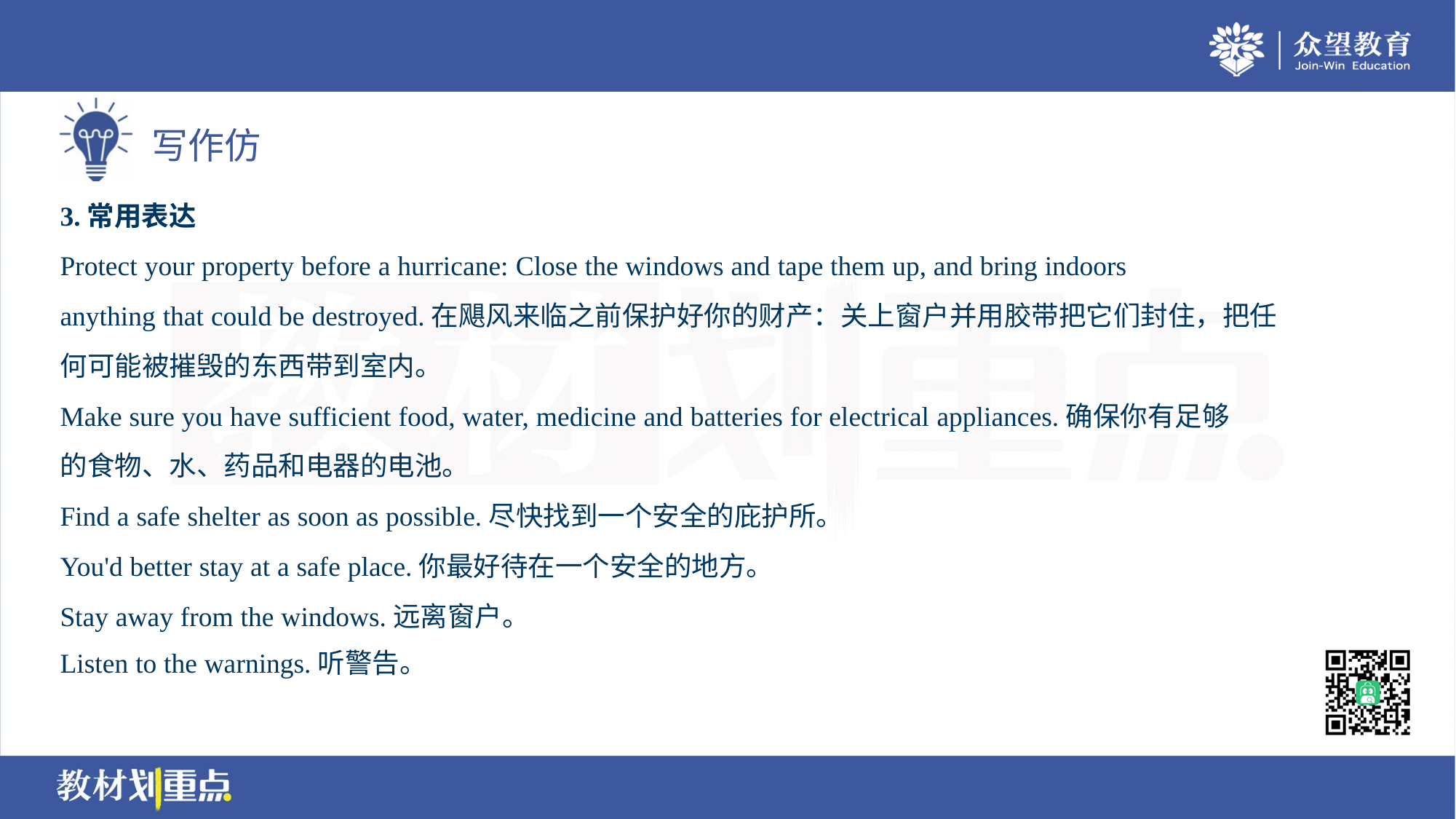

3.常用表达
Protect your property before a hurricane: Close the windows and tape them up, and bring indoors
anything that could be destroyed.在飓风来临之前保护好你的财产：关上窗户并用胶带把它们封住，把任
何可能被摧毁的东西带到室内。
Make sure you have sufficient food, water, medicine and batteries for electrical appliances.确保你有足够
的食物、水、药品和电器的电池。
Find a safe shelter as soon as possible.尽快找到一个安全的庇护所。
You'd better stay at a safe place.你最好待在一个安全的地方。
Stay away from the windows.远离窗户。
Listen to the warnings.听警告。